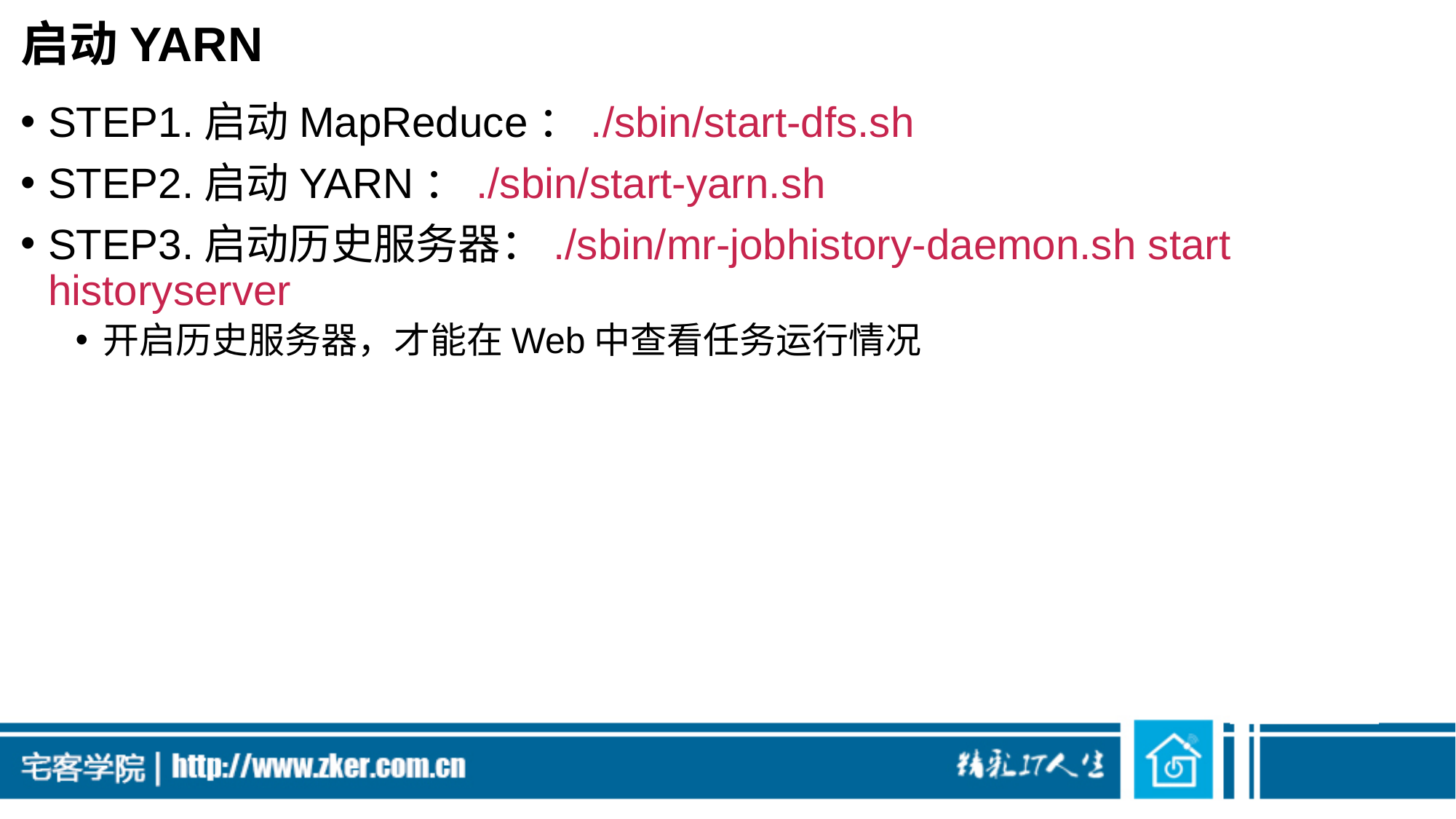

# 启动YARN
STEP1.启动MapReduce：./sbin/start-dfs.sh
STEP2.启动YARN：./sbin/start-yarn.sh
STEP3.启动历史服务器：./sbin/mr-jobhistory-daemon.sh start historyserver
开启历史服务器，才能在Web中查看任务运行情况